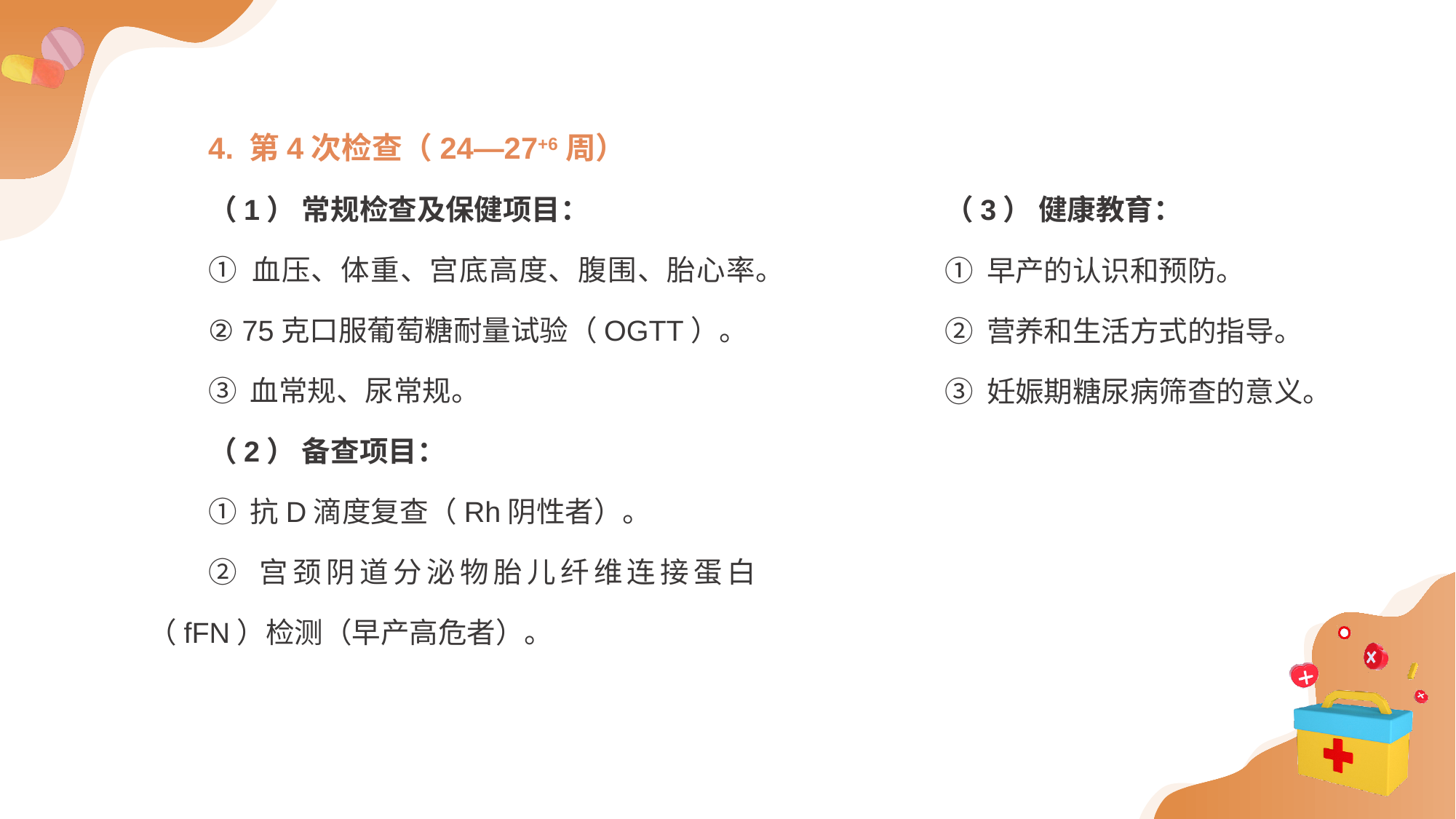

4. 第4次检查（24—27+6周）
（1） 常规检查及保健项目：
① 血压、体重、宫底高度、腹围、胎心率。
② 75克口服葡萄糖耐量试验（OGTT）。
③ 血常规、尿常规。
（2） 备查项目：
① 抗D滴度复查（Rh阴性者）。
② 宫颈阴道分泌物胎儿纤维连接蛋白（fFN）检测（早产高危者）。
（3） 健康教育：
① 早产的认识和预防。
② 营养和生活方式的指导。
③ 妊娠期糖尿病筛查的意义。